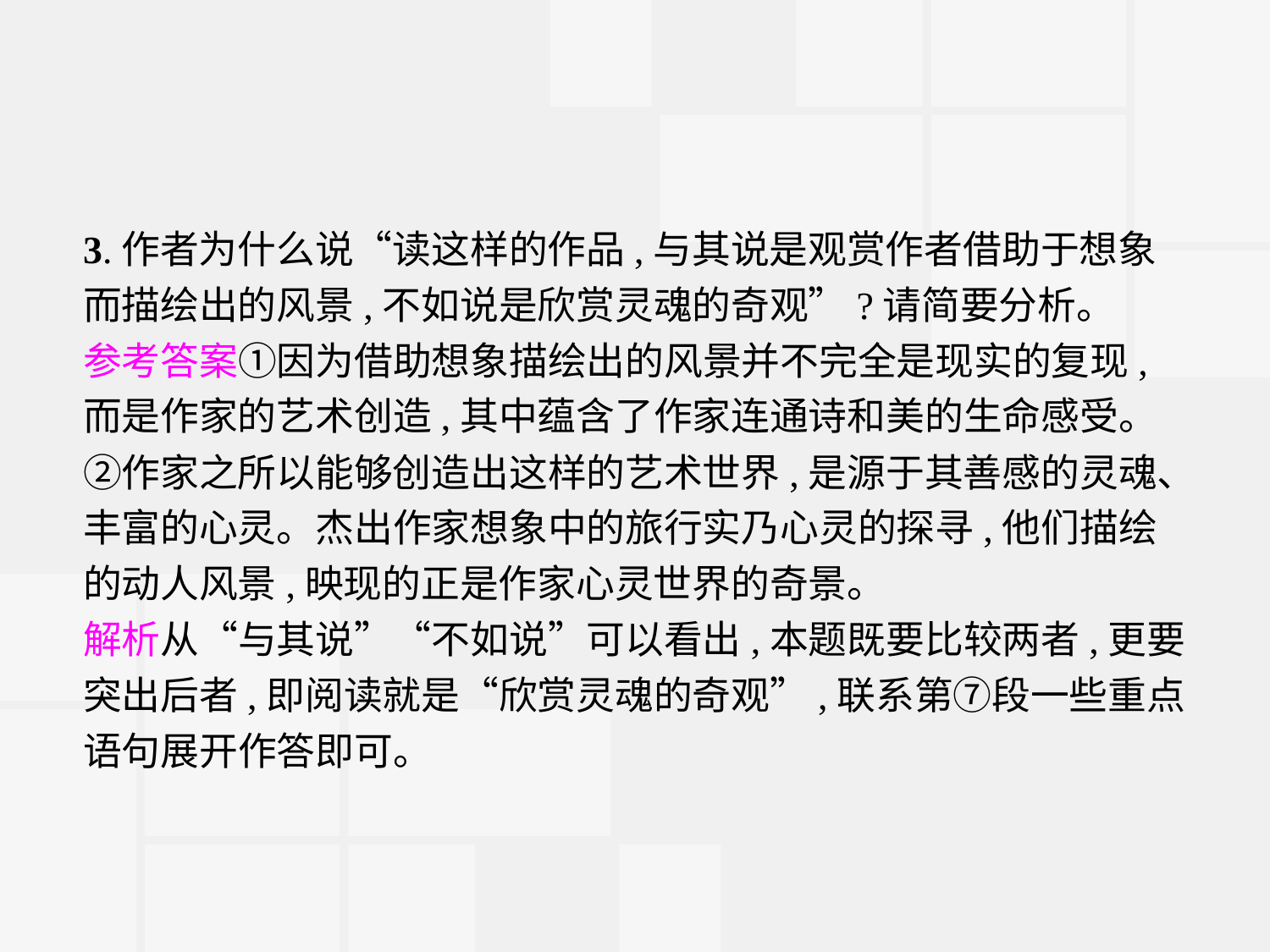

3.作者为什么说“读这样的作品,与其说是观赏作者借助于想象而描绘出的风景,不如说是欣赏灵魂的奇观”?请简要分析。
参考答案①因为借助想象描绘出的风景并不完全是现实的复现,而是作家的艺术创造,其中蕴含了作家连通诗和美的生命感受。②作家之所以能够创造出这样的艺术世界,是源于其善感的灵魂、丰富的心灵。杰出作家想象中的旅行实乃心灵的探寻,他们描绘的动人风景,映现的正是作家心灵世界的奇景。
解析从“与其说”“不如说”可以看出,本题既要比较两者,更要突出后者,即阅读就是“欣赏灵魂的奇观”,联系第⑦段一些重点语句展开作答即可。